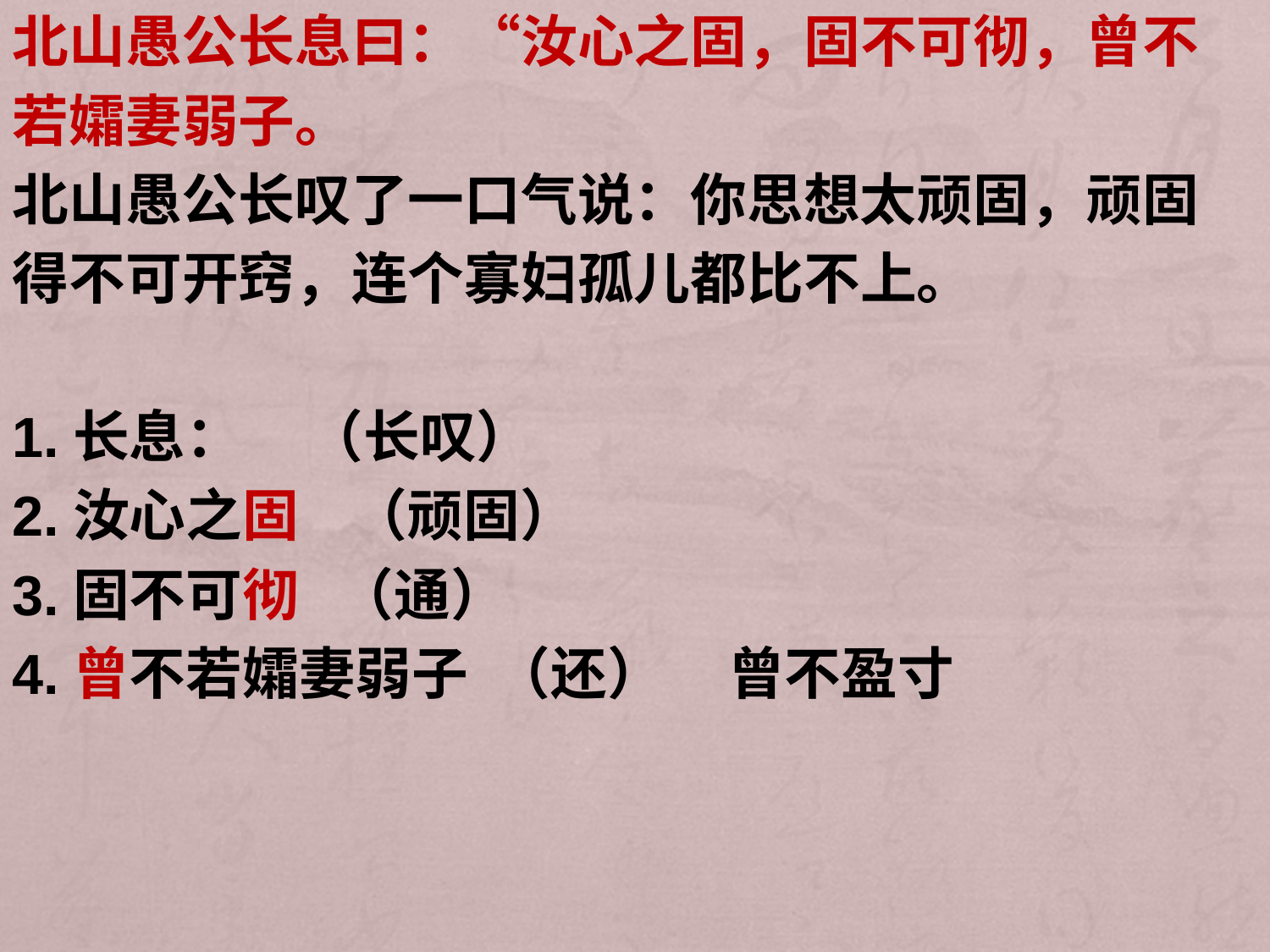

北山愚公长息曰：“汝心之固，固不可彻，曾不
若孀妻弱子。
北山愚公长叹了一口气说：你思想太顽固，顽固
得不可开窍，连个寡妇孤儿都比不上。

1.长息：     （长叹）
2.汝心之固    （顽固）
3.固不可彻   （通）
4.曾不若孀妻弱子  （还）     曾不盈寸